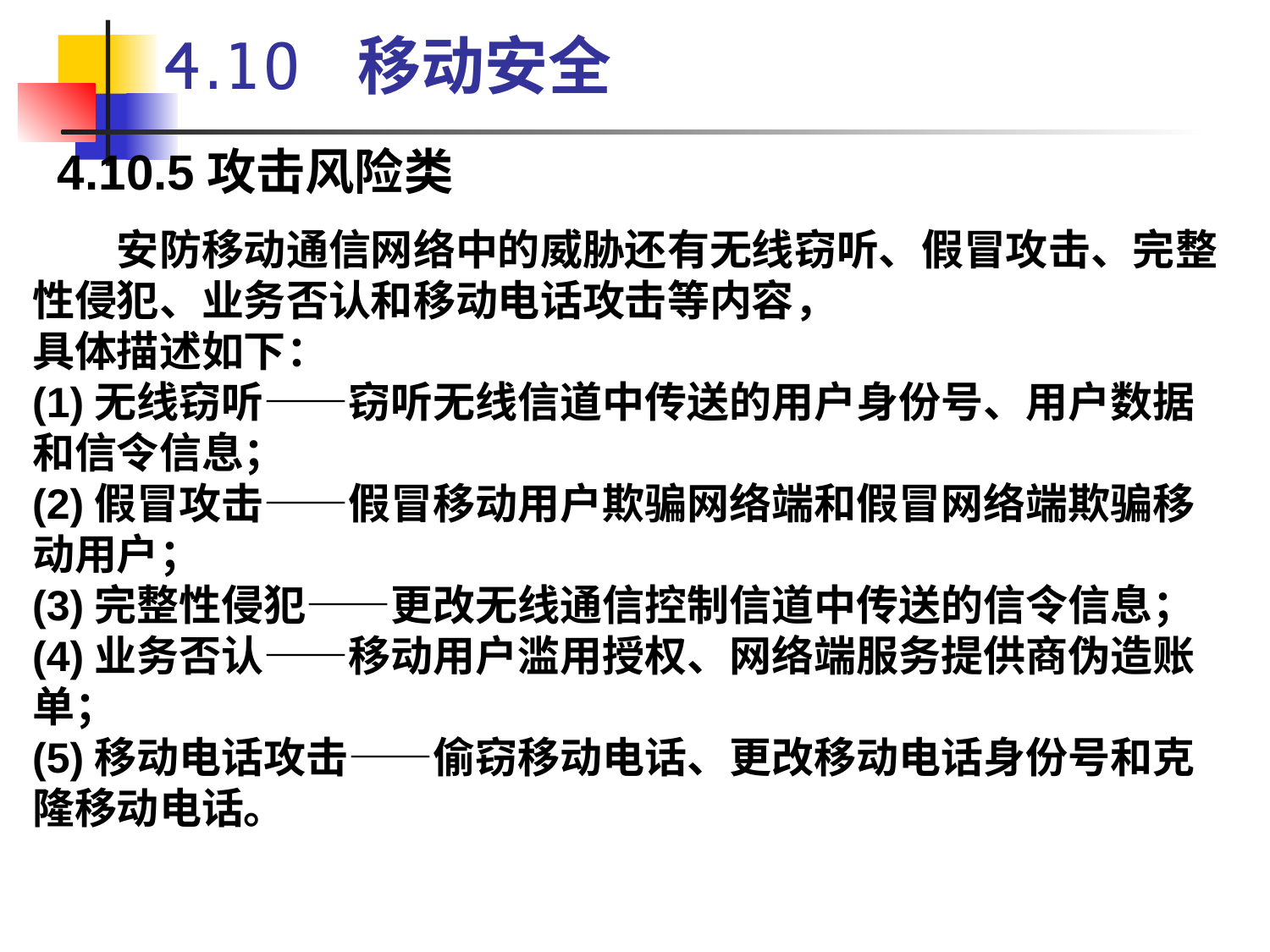

4.10  移动安全
4.10.5攻击风险类
　　安防移动通信网络中的威胁还有无线窃听、假冒攻击、完整性侵犯、业务否认和移动电话攻击等内容，
具体描述如下：
(1)无线窃听——窃听无线信道中传送的用户身份号、用户数据和信令信息；
(2)假冒攻击——假冒移动用户欺骗网络端和假冒网络端欺骗移动用户；
(3)完整性侵犯——更改无线通信控制信道中传送的信令信息；
(4)业务否认——移动用户滥用授权、网络端服务提供商伪造账单；
(5)移动电话攻击——偷窃移动电话、更改移动电话身份号和克隆移动电话。